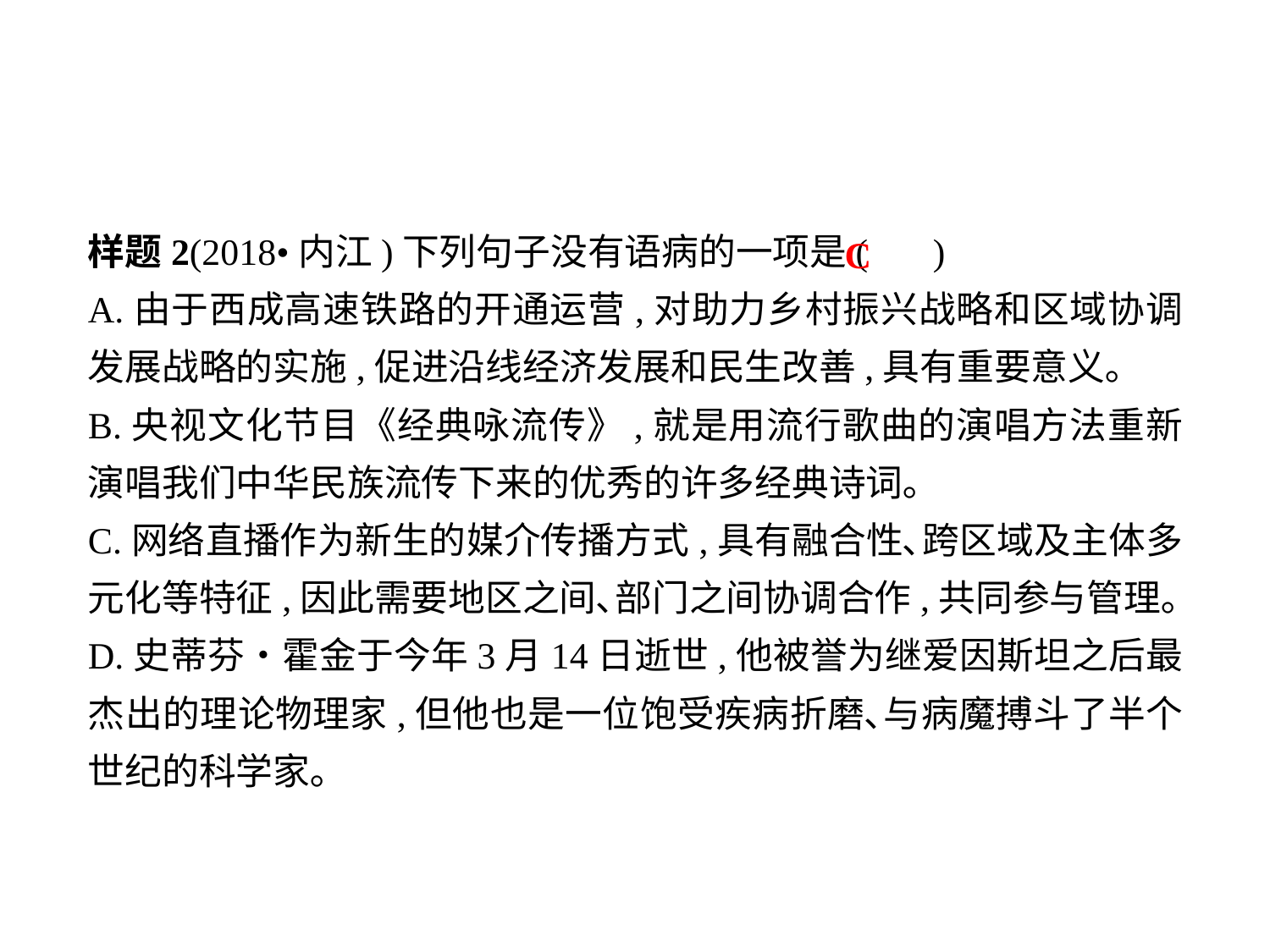

C
样题2(2018•内江)下列句子没有语病的一项是(       )
A.由于西成高速铁路的开通运营,对助力乡村振兴战略和区域协调发展战略的实施,促进沿线经济发展和民生改善,具有重要意义｡
B.央视文化节目《经典咏流传》,就是用流行歌曲的演唱方法重新演唱我们中华民族流传下来的优秀的许多经典诗词｡
C.网络直播作为新生的媒介传播方式,具有融合性､跨区域及主体多元化等特征,因此需要地区之间､部门之间协调合作,共同参与管理｡
D.史蒂芬•霍金于今年3月14日逝世,他被誉为继爱因斯坦之后最杰出的理论物理家,但他也是一位饱受疾病折磨､与病魔搏斗了半个世纪的科学家｡